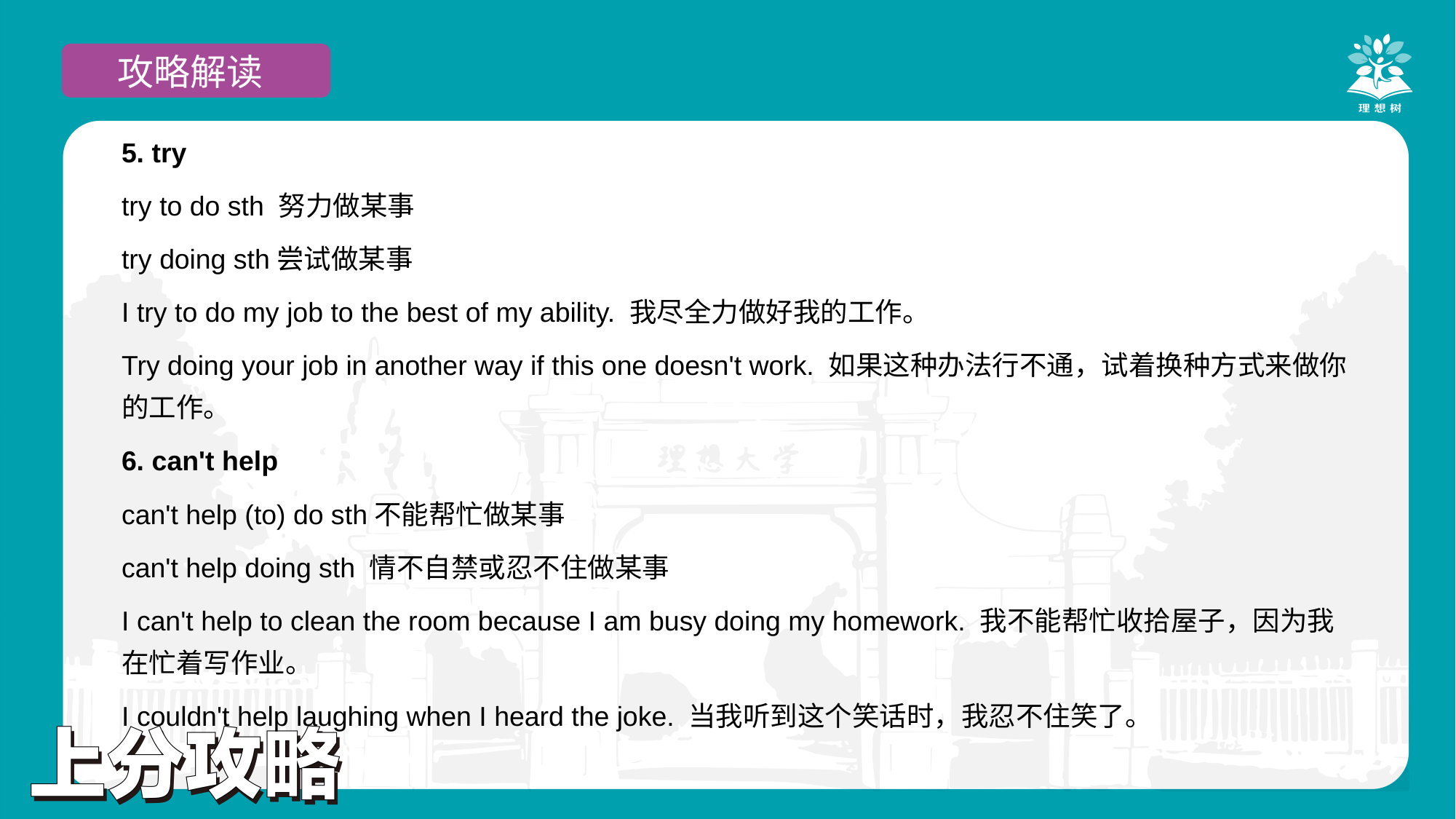

攻略解读
5. try
try to do sth 努力做某事
try doing sth尝试做某事
I try to do my job to the best of my ability. 我尽全力做好我的工作。
Try doing your job in another way if this one doesn't work. 如果这种办法行不通，试着换种方式来做你的工作。
6. can't help
can't help (to) do sth不能帮忙做某事
can't help doing sth 情不自禁或忍不住做某事
I can't help to clean the room because I am busy doing my homework. 我不能帮忙收拾屋子，因为我在忙着写作业。
I couldn't help laughing when I heard the joke. 当我听到这个笑话时，我忍不住笑了。